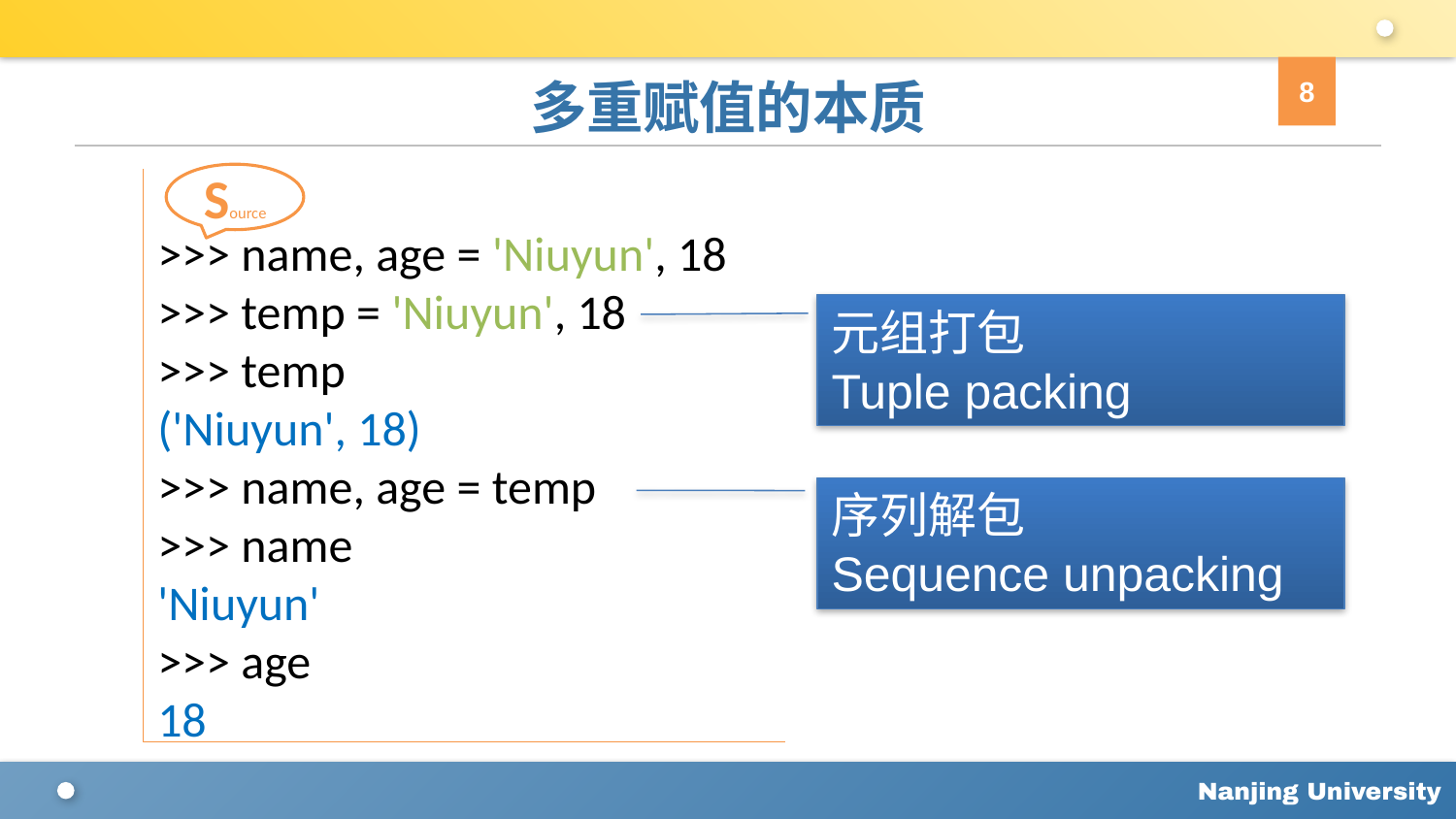

8
# 多重赋值的本质
Source

>>> name, age = 'Niuyun', 18
>>> temp = 'Niuyun', 18
>>> temp
('Niuyun', 18)
>>> name, age = temp
>>> name
'Niuyun'
>>> age
18
元组打包
Tuple packing
序列解包
Sequence unpacking